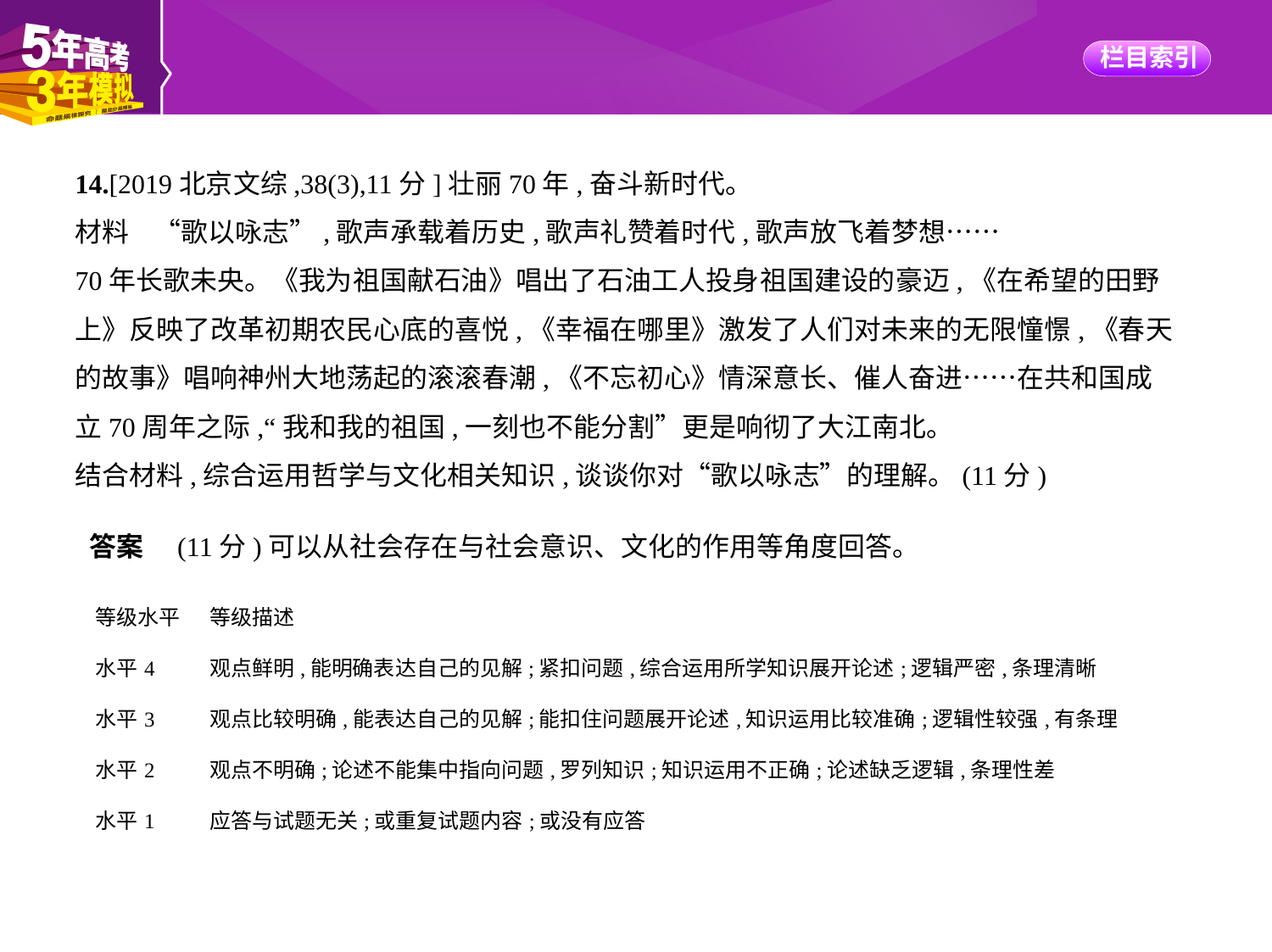

14.[2019北京文综,38(3),11分]壮丽70年,奋斗新时代。
材料    “歌以咏志”,歌声承载着历史,歌声礼赞着时代,歌声放飞着梦想……
70年长歌未央。《我为祖国献石油》唱出了石油工人投身祖国建设的豪迈,《在希望的田野
上》反映了改革初期农民心底的喜悦,《幸福在哪里》激发了人们对未来的无限憧憬,《春天
的故事》唱响神州大地荡起的滚滚春潮,《不忘初心》情深意长、催人奋进……在共和国成
立70周年之际,“我和我的祖国,一刻也不能分割”更是响彻了大江南北。
结合材料,综合运用哲学与文化相关知识,谈谈你对“歌以咏志”的理解。(11分)
答案　(11分)可以从社会存在与社会意识、文化的作用等角度回答。
| 等级水平 | 等级描述 |
| --- | --- |
| 水平4 | 观点鲜明,能明确表达自己的见解;紧扣问题,综合运用所学知识展开论述;逻辑严密,条理清晰 |
| 水平3 | 观点比较明确,能表达自己的见解;能扣住问题展开论述,知识运用比较准确;逻辑性较强,有条理 |
| 水平2 | 观点不明确;论述不能集中指向问题,罗列知识;知识运用不正确;论述缺乏逻辑,条理性差 |
| 水平1 | 应答与试题无关;或重复试题内容;或没有应答 |